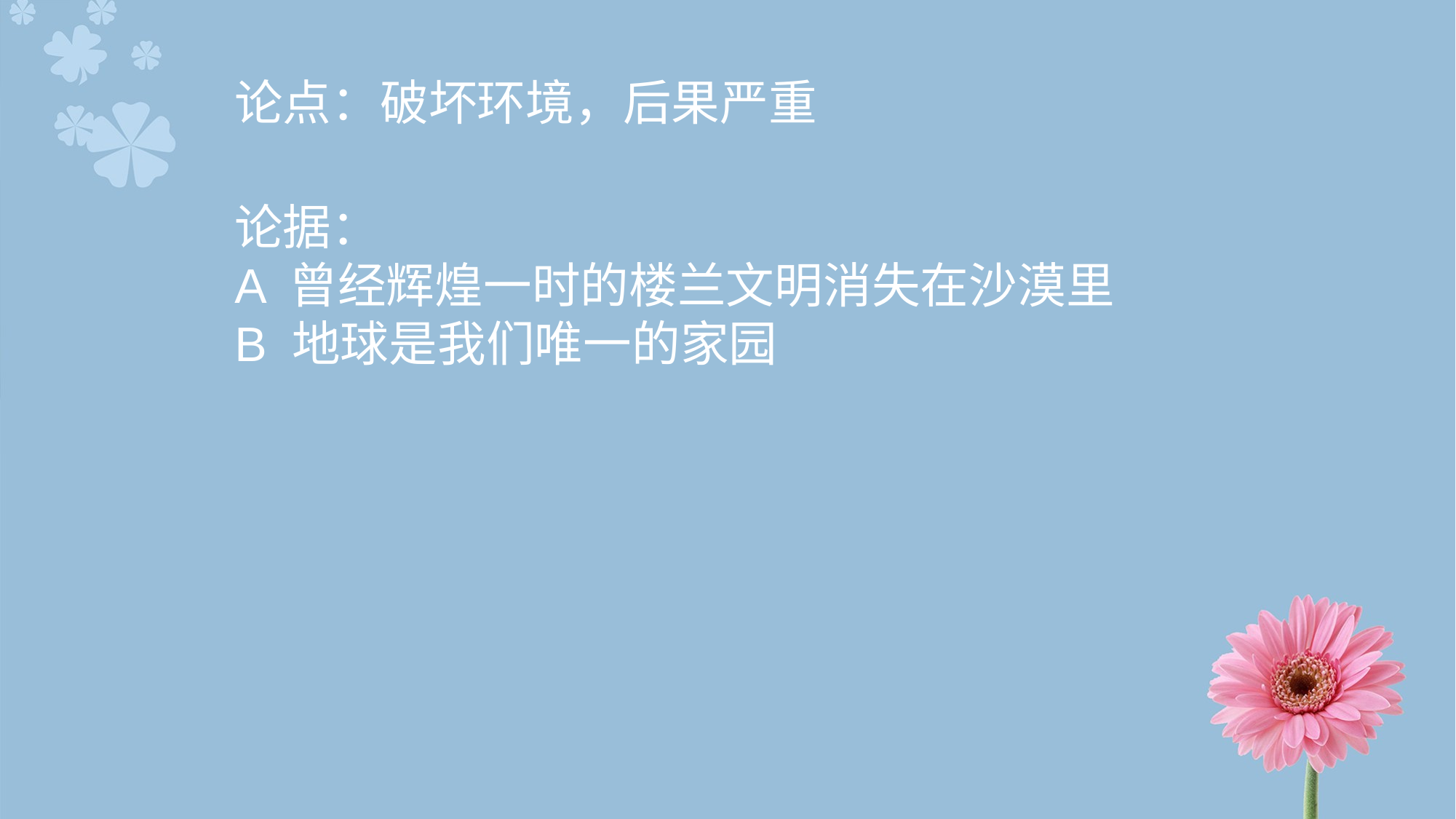

# 论点：破坏环境，后果严重
论据：
A 曾经辉煌一时的楼兰文明消失在沙漠里
B 地球是我们唯一的家园